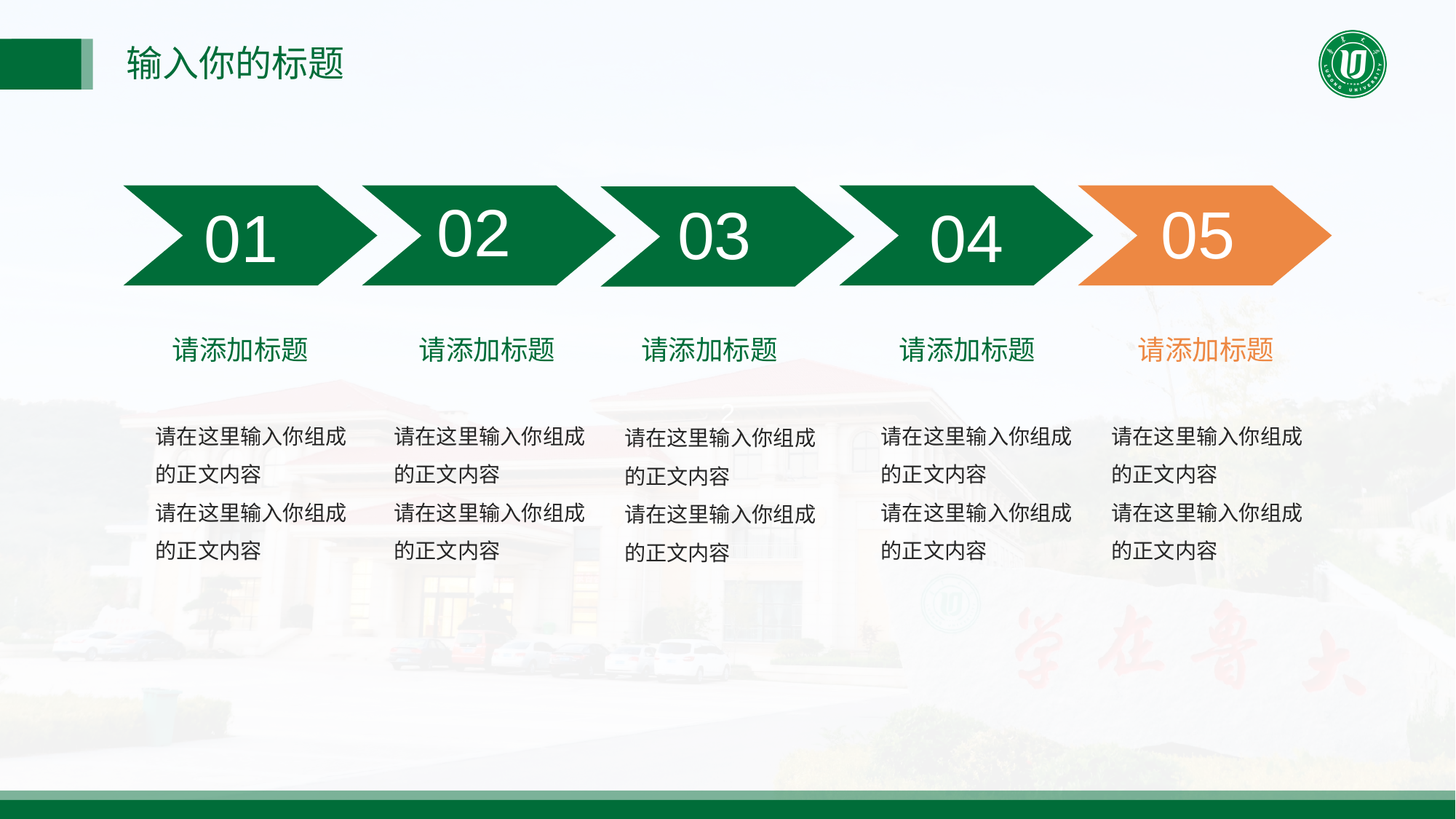

输入你的标题
02

05
03
01
04
请添加标题
请添加标题
请添加标题
请添加标题
请添加标题
请在这里输入你组成的正文内容
请在这里输入你组成的正文内容

请在这里输入你组成的正文内容
请在这里输入你组成的正文内容

请在这里输入你组成的正文内容
请在这里输入你组成的正文内容

请在这里输入你组成的正文内容
请在这里输入你组成的正文内容

请在这里输入你组成的正文内容
请在这里输入你组成的正文内容